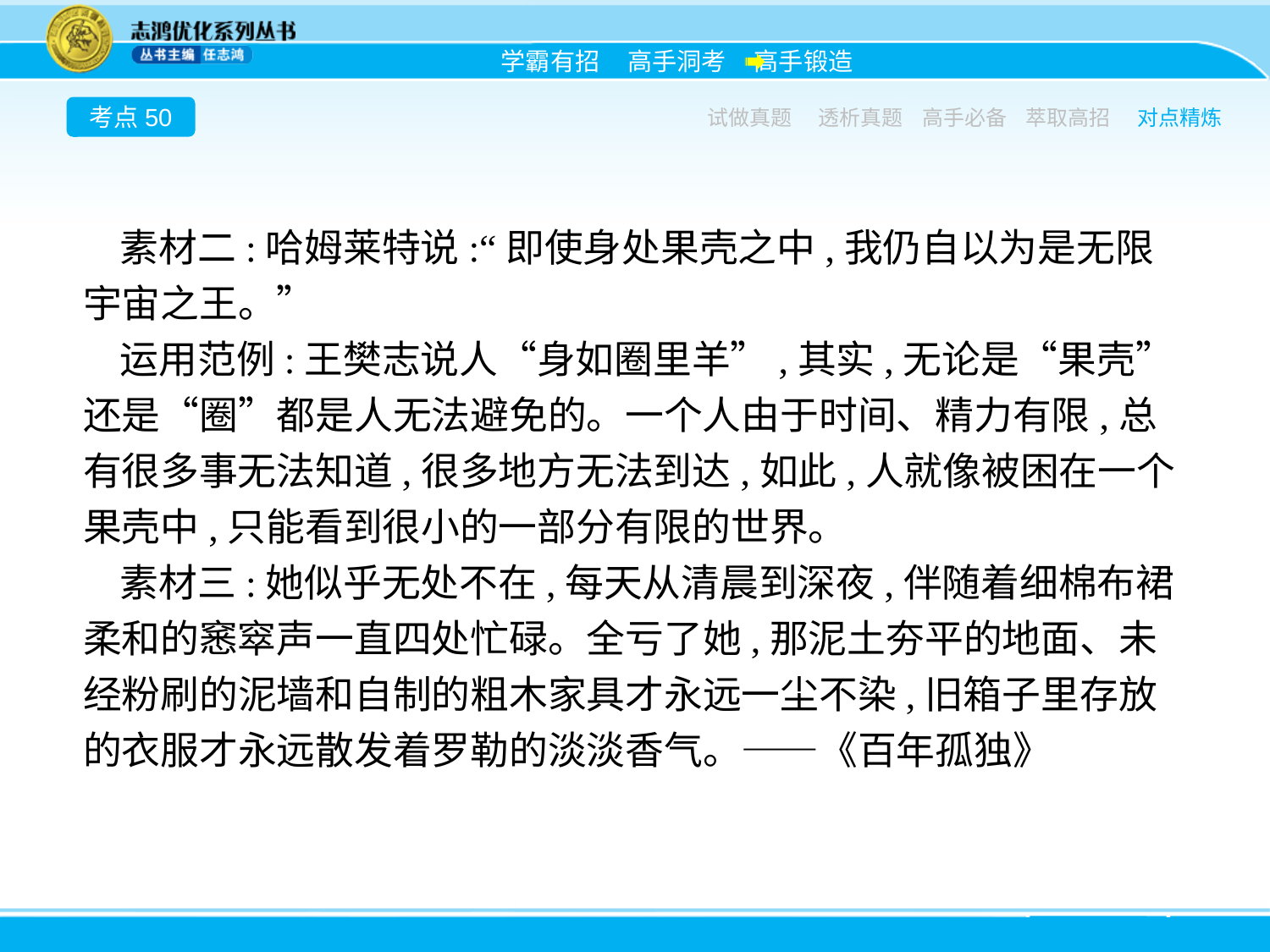

考点50
试做真题
透析真题
高手必备
萃取高招
对点精炼
素材二:哈姆莱特说:“即使身处果壳之中,我仍自以为是无限宇宙之王。”
运用范例:王樊志说人“身如圈里羊”,其实,无论是“果壳”还是“圈”都是人无法避免的。一个人由于时间、精力有限,总有很多事无法知道,很多地方无法到达,如此,人就像被困在一个果壳中,只能看到很小的一部分有限的世界。
素材三:她似乎无处不在,每天从清晨到深夜,伴随着细棉布裙柔和的窸窣声一直四处忙碌。全亏了她,那泥土夯平的地面、未经粉刷的泥墙和自制的粗木家具才永远一尘不染,旧箱子里存放的衣服才永远散发着罗勒的淡淡香气。——《百年孤独》